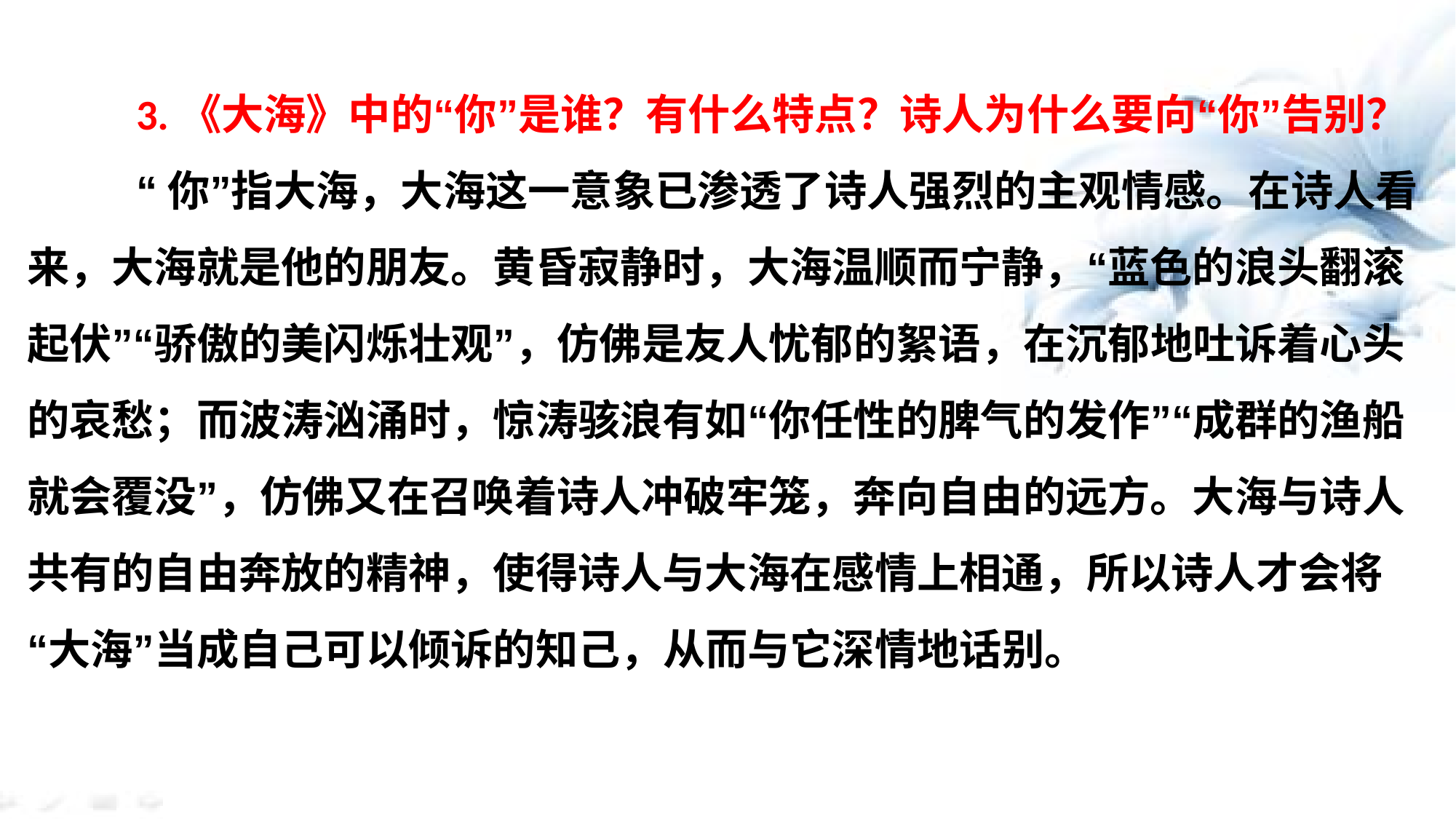

3.《大海》中的“你”是谁？有什么特点？诗人为什么要向“你”告别？
	“你”指大海，大海这一意象已渗透了诗人强烈的主观情感。在诗人看来，大海就是他的朋友。黄昏寂静时，大海温顺而宁静，“蓝色的浪头翻滚起伏”“骄傲的美闪烁壮观”，仿佛是友人忧郁的絮语，在沉郁地吐诉着心头的哀愁；而波涛汹涌时，惊涛骇浪有如“你任性的脾气的发作”“成群的渔船就会覆没”，仿佛又在召唤着诗人冲破牢笼，奔向自由的远方。大海与诗人共有的自由奔放的精神，使得诗人与大海在感情上相通，所以诗人才会将“大海”当成自己可以倾诉的知己，从而与它深情地话别。